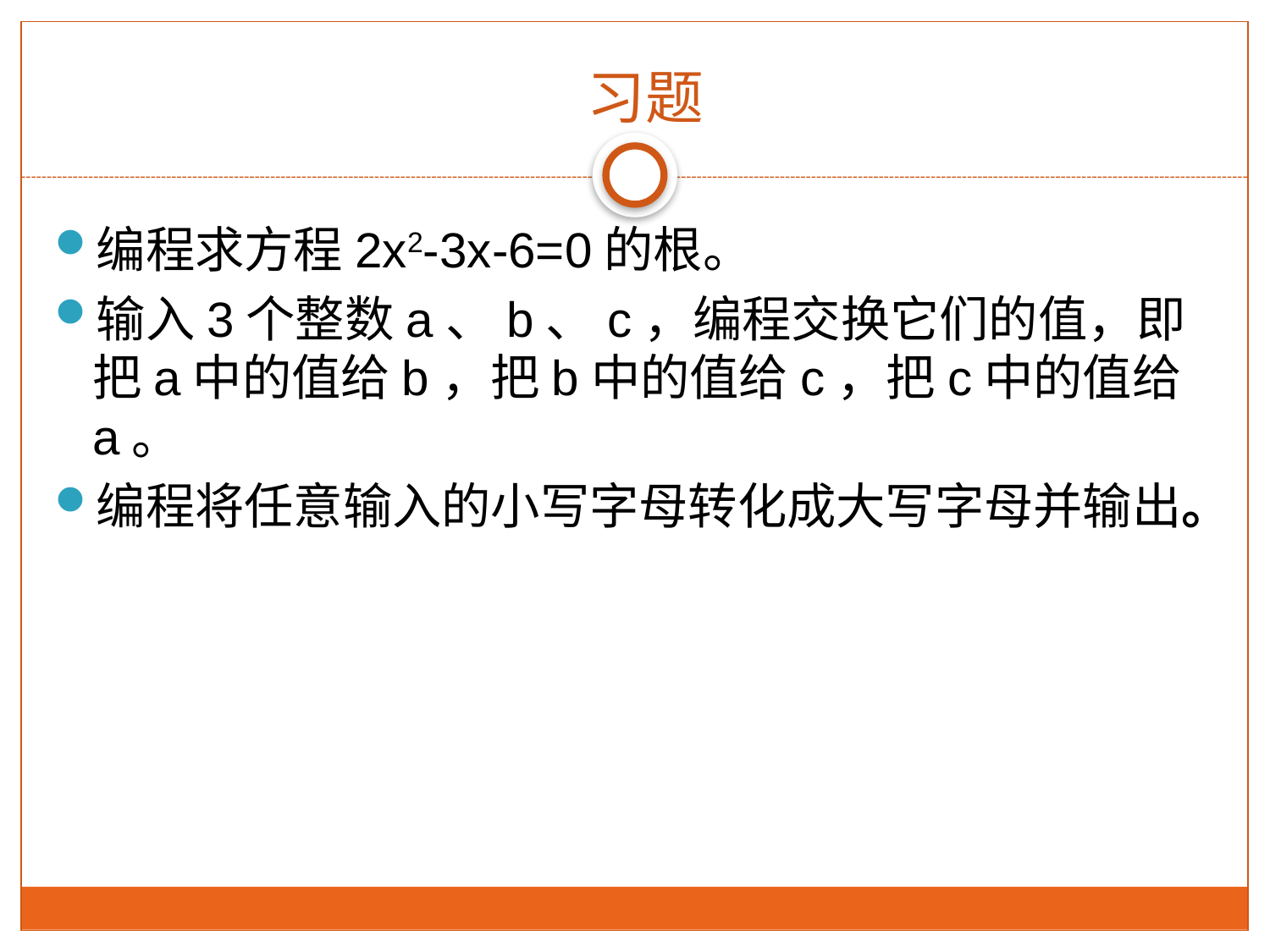

习题
编程求方程2x2-3x-6=0的根。
输入3个整数a、b、c，编程交换它们的值，即把a中的值给b，把b中的值给c，把c中的值给a。
编程将任意输入的小写字母转化成大写字母并输出。